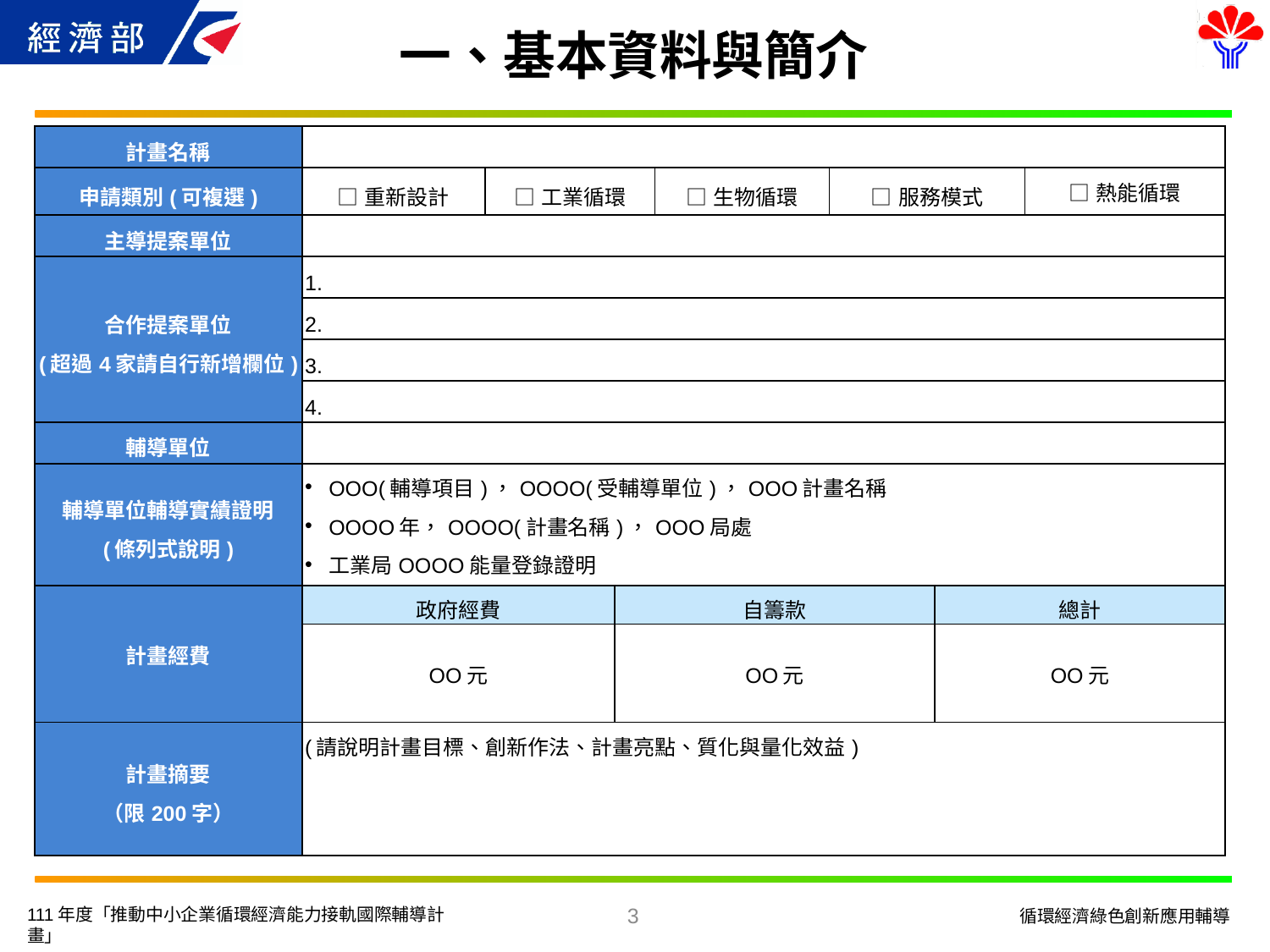

# 一、基本資料與簡介
| 計畫名稱 |  |  |  |  |  |  |  |
| --- | --- | --- | --- | --- | --- | --- | --- |
| 申請類別(可複選) | □重新設計 | □工業循環 |  | □生物循環 | □服務模式 |  | □熱能循環 |
| 主導提案單位 |  |  |  |  |  |  |  |
| 合作提案單位 (超過4家請自行新增欄位) | 1. |  |  |  |  |  |  |
|  | 2. |  |  |  |  |  |  |
|  | 3. |  |  |  |  |  |  |
|  | 4. |  |  |  |  |  |  |
| 輔導單位 |  |  |  |  |  |  |  |
| 輔導單位輔導實績證明 (條列式說明) | OOO(輔導項目)，OOOO(受輔導單位)，OOO計畫名稱 OOOO年，OOOO(計畫名稱)，OOO局處 工業局OOOO能量登錄證明 |  |  |  |  |  |  |
| 計畫經費 | 政府經費 |  | 自籌款 |  |  | 總計 |  |
|  | OO元 |  | OO元 |  |  | OO元 |  |
| 計畫摘要 （限200字） | (請說明計畫目標、創新作法、計畫亮點、質化與量化效益) |  |  |  |  |  |  |
3